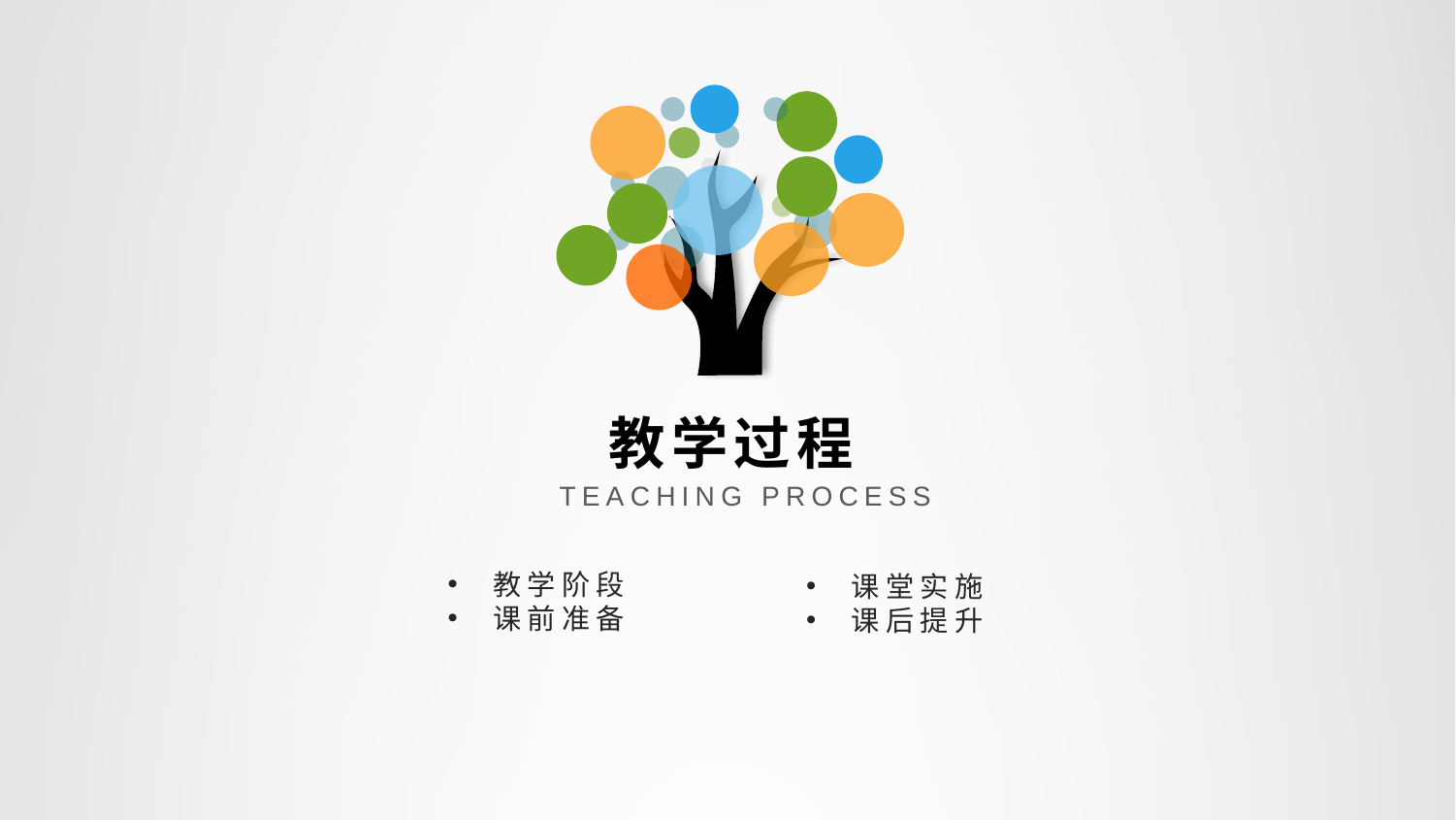

教学过程
TEACHING PROCESS
教学阶段
课前准备
课堂实施
课后提升